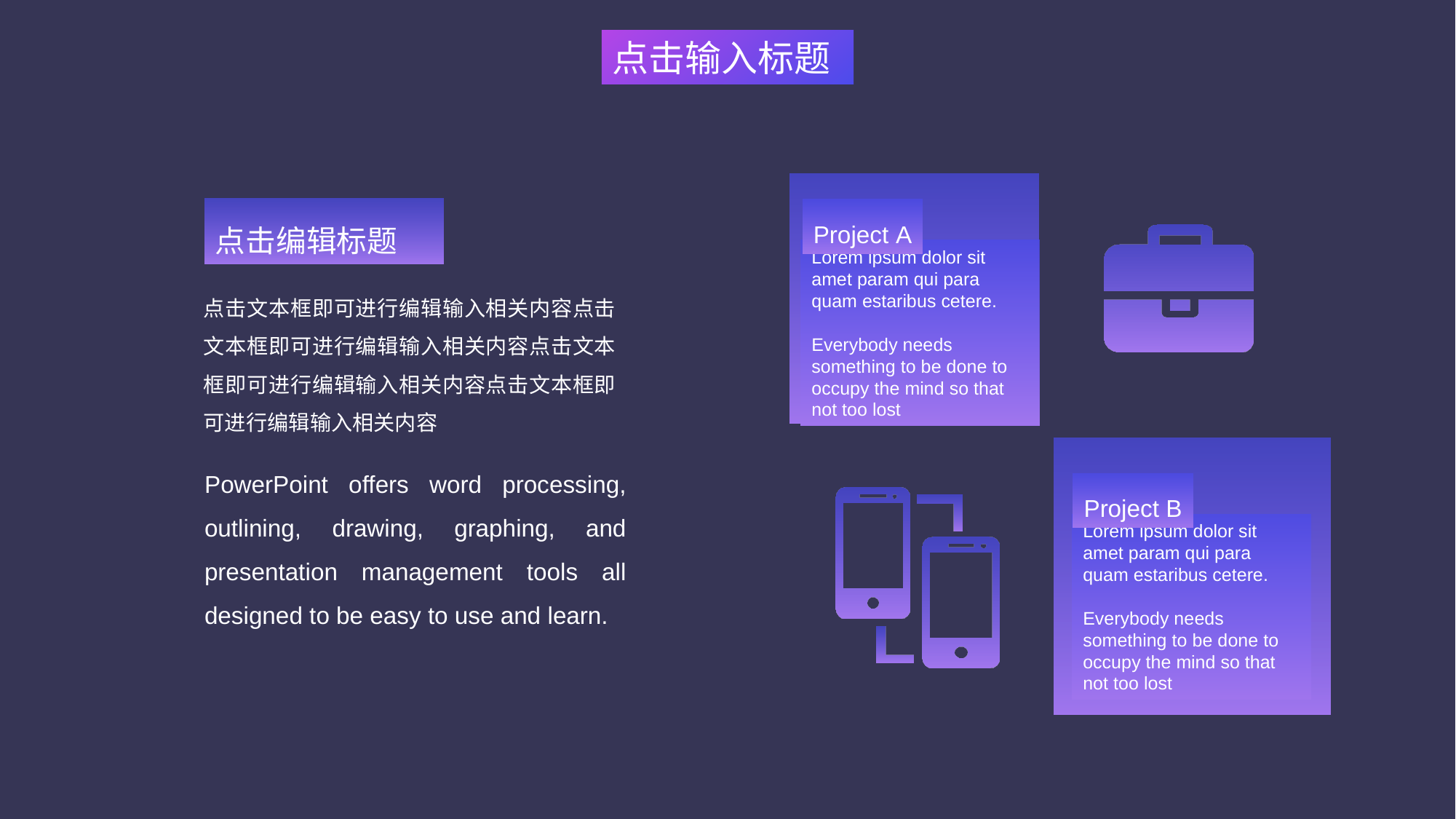

点击输入标题

Project A

Lorem ipsum dolor sit amet param qui para quam estaribus cetere.

Everybody needs something to be done to occupy the mind so that not too lost

Project B

Lorem ipsum dolor sit amet param qui para quam estaribus cetere.

Everybody needs something to be done to occupy the mind so that not too lost
点击编辑标题
点击文本框即可进行编辑输入相关内容点击文本框即可进行编辑输入相关内容点击文本框即可进行编辑输入相关内容点击文本框即可进行编辑输入相关内容
PowerPoint offers word processing, outlining, drawing, graphing, and presentation management tools all designed to be easy to use and learn.